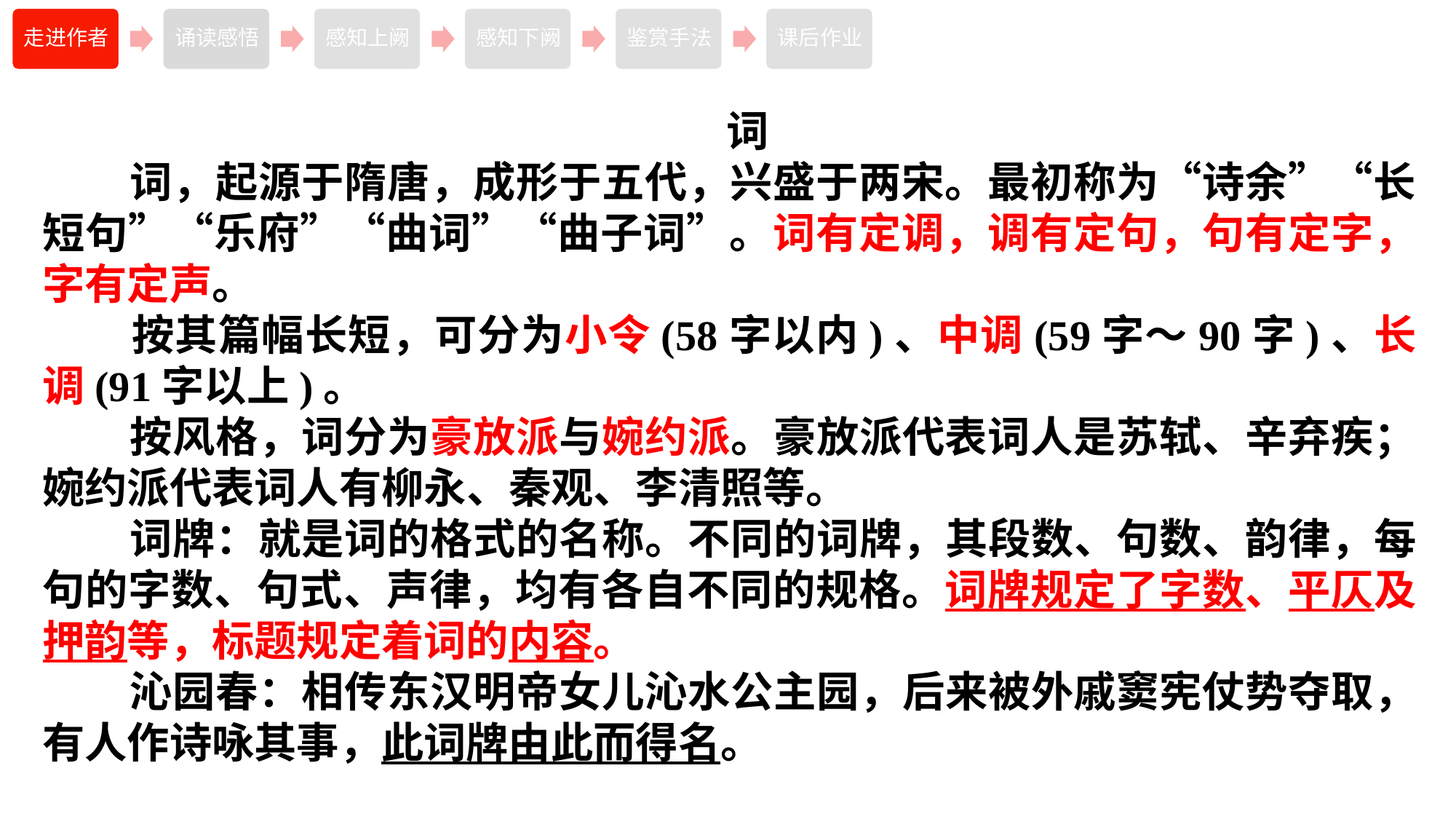

走进作者

诵读感悟

感知上阙

感知下阙

鉴赏手法

课后作业
词
    词，起源于隋唐，成形于五代，兴盛于两宋。最初称为“诗余”“长短句”“乐府”“曲词”“曲子词”。词有定调，调有定句，句有定字，字有定声。
    按其篇幅长短，可分为小令(58字以内)、中调(59字～90字)、长调(91字以上)。
    按风格，词分为豪放派与婉约派。豪放派代表词人是苏轼、辛弃疾；婉约派代表词人有柳永、秦观、李清照等。
    词牌：就是词的格式的名称。不同的词牌，其段数、句数、韵律，每句的字数、句式、声律，均有各自不同的规格。词牌规定了字数、平仄及押韵等，标题规定着词的内容。
    沁园春：相传东汉明帝女儿沁水公主园，后来被外戚窦宪仗势夺取，有人作诗咏其事，此词牌由此而得名。